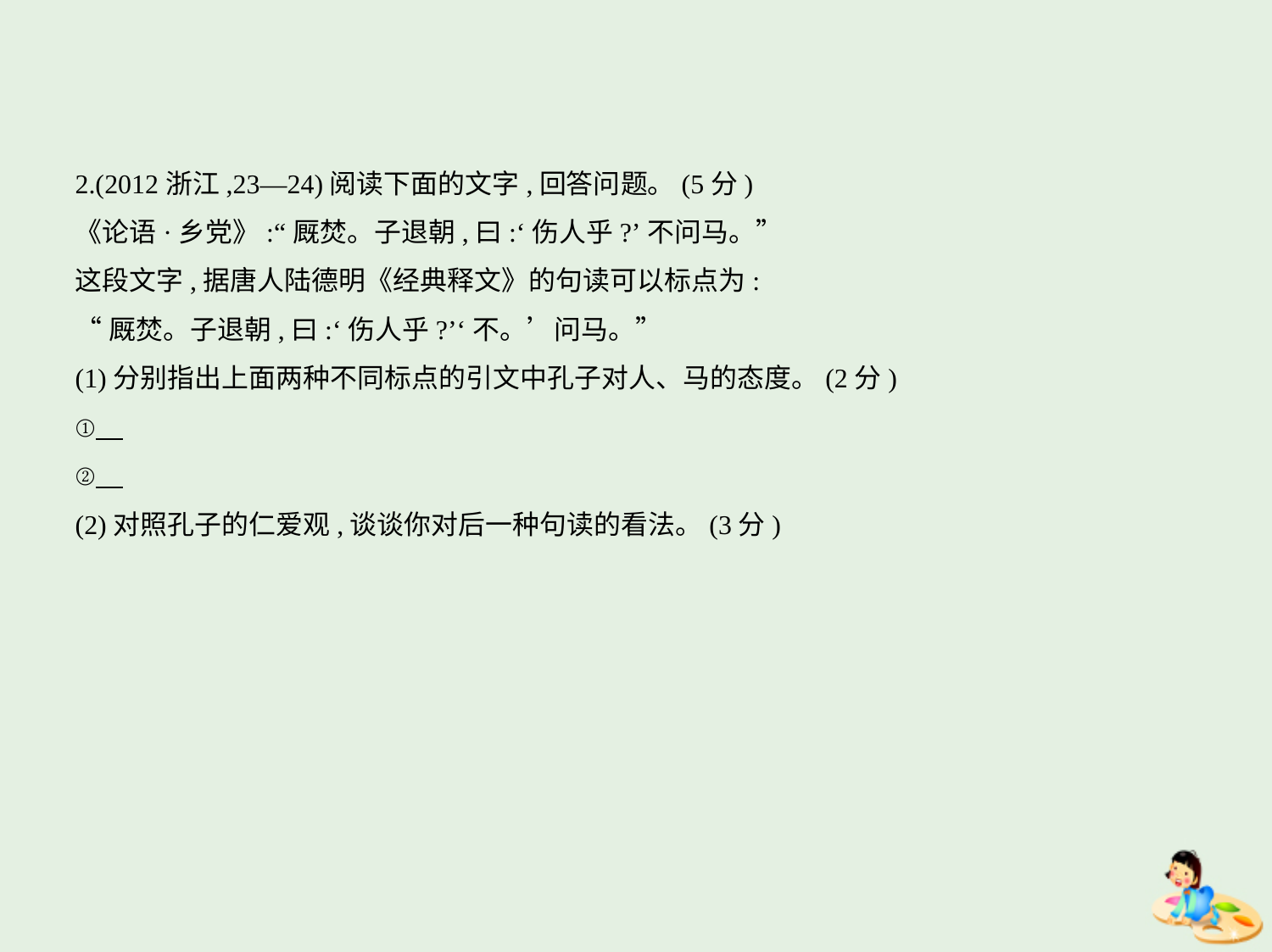

2.(2012浙江,23—24)阅读下面的文字,回答问题。(5分)
《论语·乡党》:“厩焚。子退朝,曰:‘伤人乎?’不问马。”
这段文字,据唐人陆德明《经典释文》的句读可以标点为:
“厩焚。子退朝,曰:‘伤人乎?’‘不。’问马。”
(1)分别指出上面两种不同标点的引文中孔子对人、马的态度。(2分)
①
②
(2)对照孔子的仁爱观,谈谈你对后一种句读的看法。(3分)